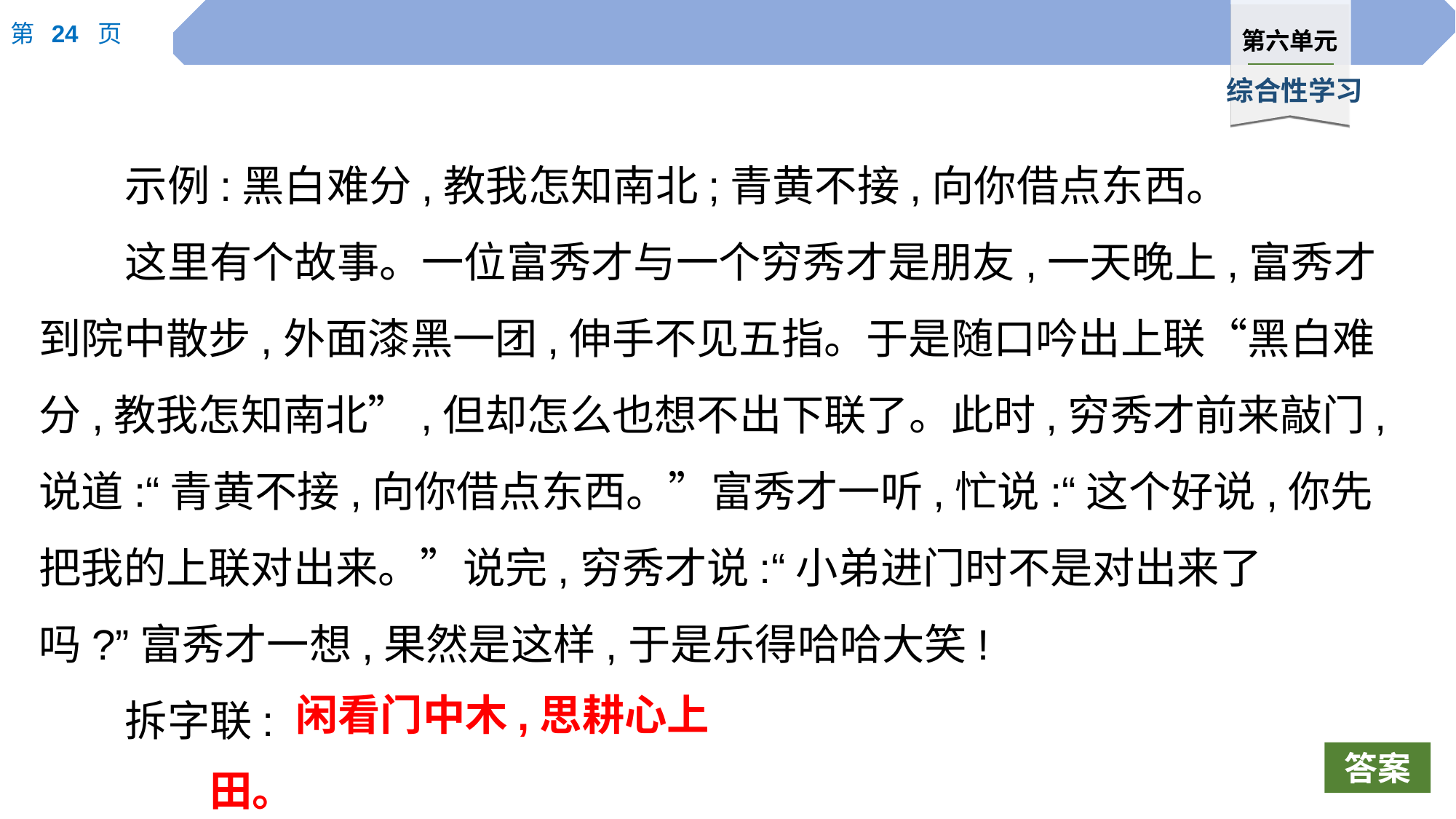

示例:黑白难分,教我怎知南北;青黄不接,向你借点东西。
这里有个故事。一位富秀才与一个穷秀才是朋友,一天晚上,富秀才到院中散步,外面漆黑一团,伸手不见五指。于是随口吟出上联“黑白难分,教我怎知南北”,但却怎么也想不出下联了。此时,穷秀才前来敲门,说道:“青黄不接,向你借点东西。”富秀才一听,忙说:“这个好说,你先把我的上联对出来。”说完,穷秀才说:“小弟进门时不是对出来了吗?”富秀才一想,果然是这样,于是乐得哈哈大笑!
拆字联:

闲看门中木,思耕心上田。
答案